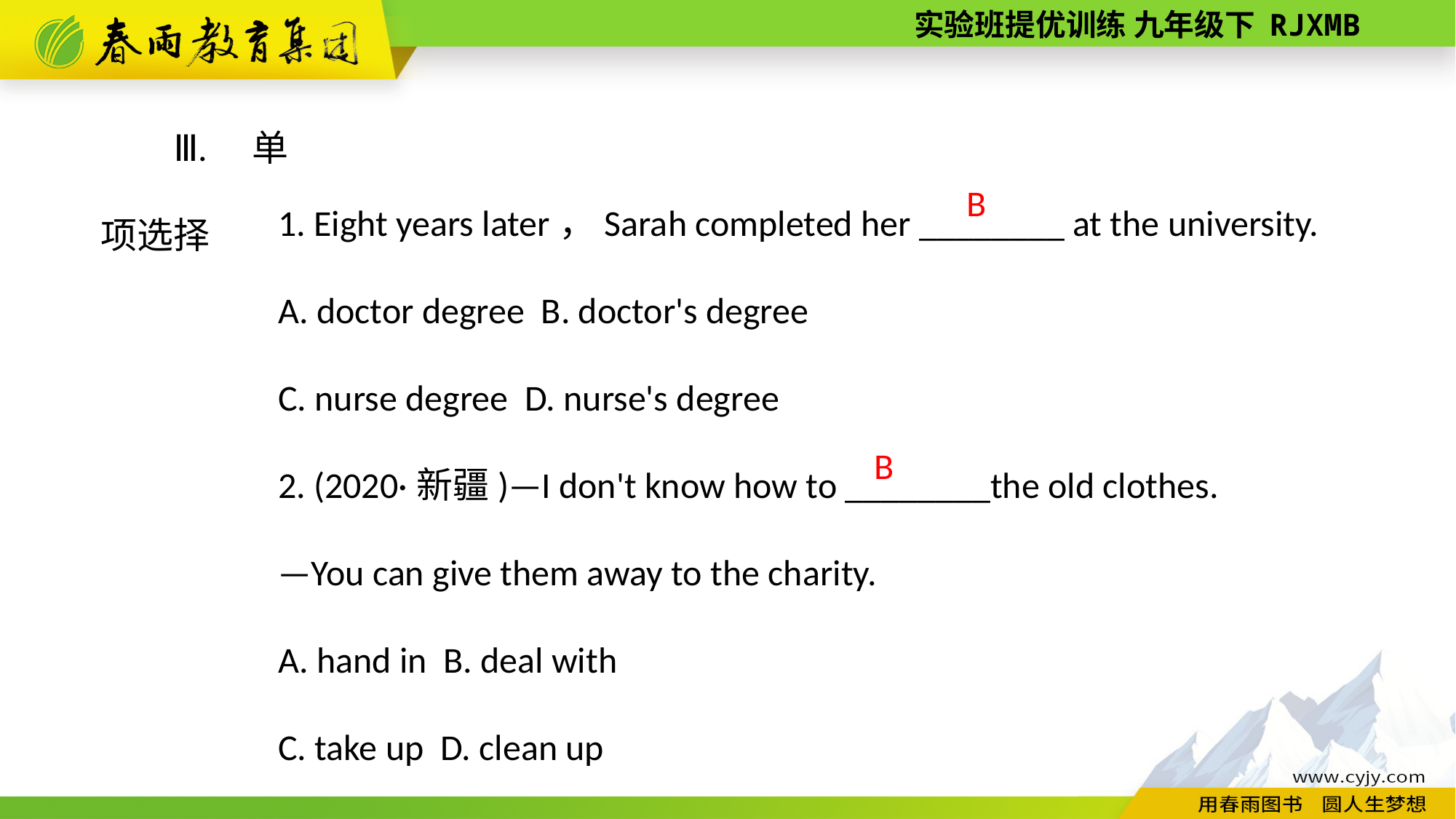

Ⅲ. 单项选择
1. Eight years later，Sarah completed her ________ at the university.
A. doctor degree  B. doctor's degree
C. nurse degree  D. nurse's degree
2. (2020·新疆)—I don't know how to ________the old clothes.
—You can give them away to the charity.
A. hand in  B. deal with
C. take up  D. clean up
B
B